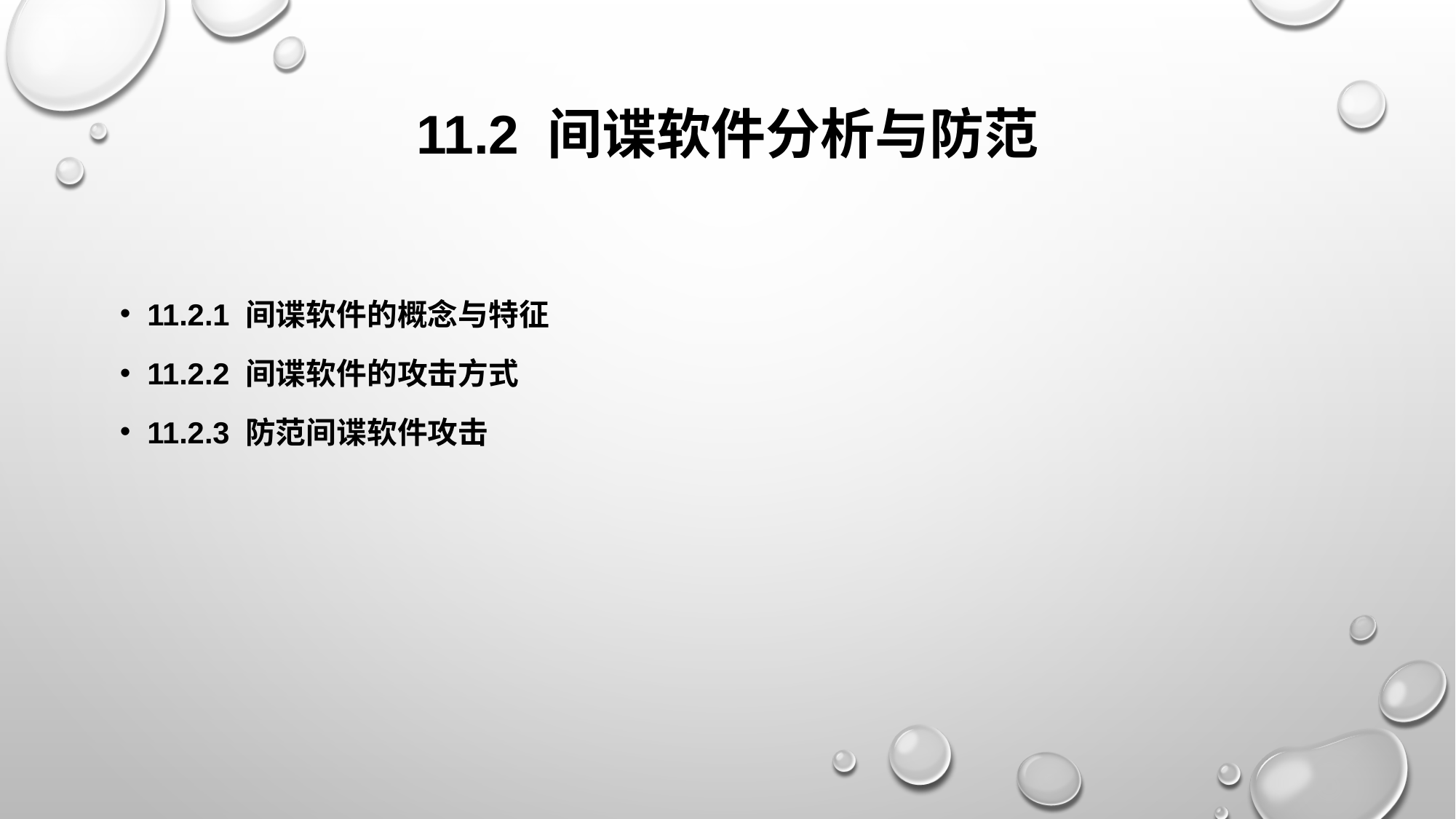

# 11.2 间谍软件分析与防范
11.2.1 间谍软件的概念与特征
11.2.2 间谍软件的攻击方式
11.2.3 防范间谍软件攻击